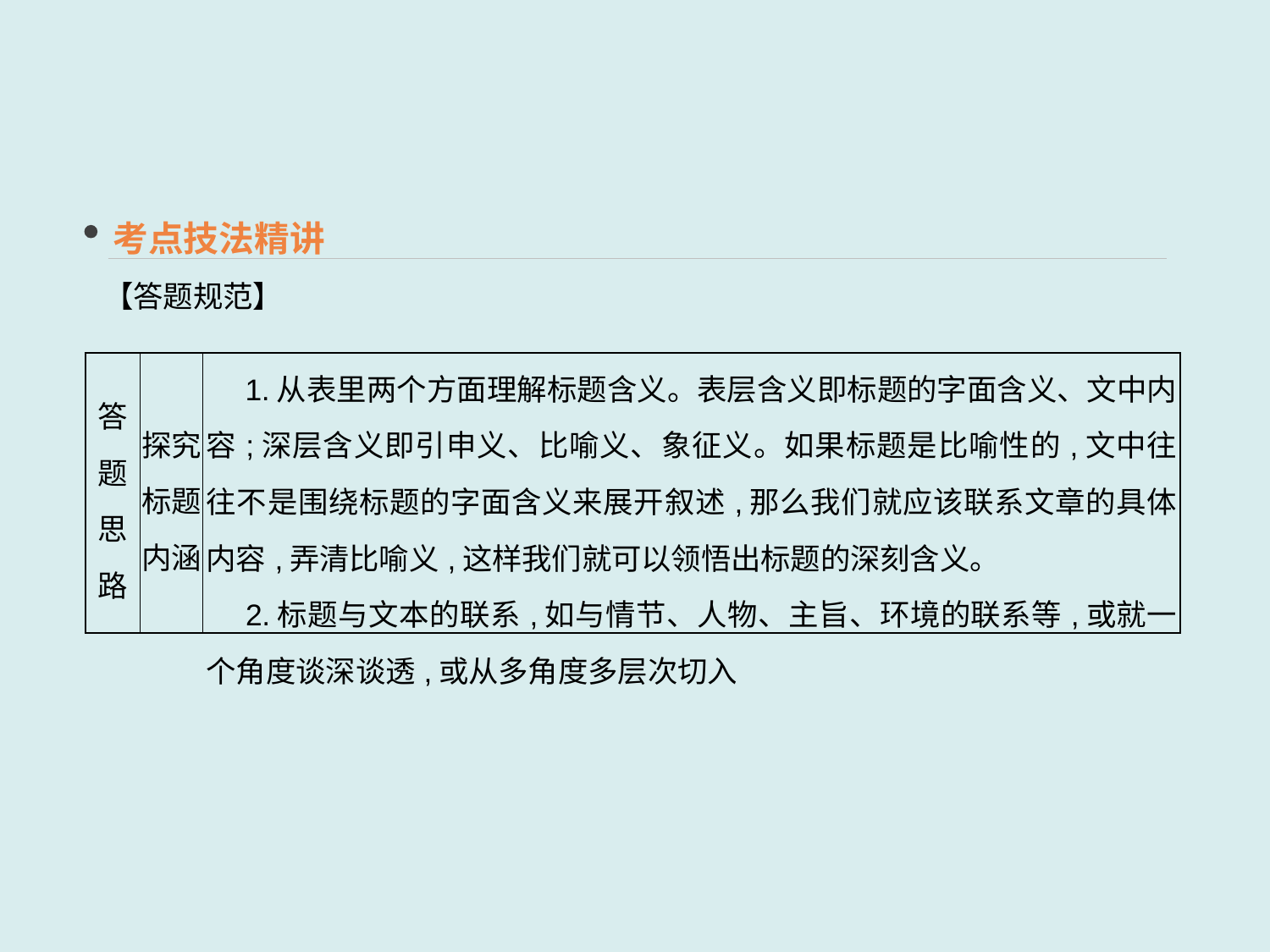

考点技法精讲

【答题规范】
| 答题 思路 | 探究标题内涵 | 1.从表里两个方面理解标题含义。表层含义即标题的字面含义、文中内容;深层含义即引申义、比喻义、象征义。如果标题是比喻性的,文中往往不是围绕标题的字面含义来展开叙述,那么我们就应该联系文章的具体内容,弄清比喻义,这样我们就可以领悟出标题的深刻含义。 　2.标题与文本的联系,如与情节、人物、主旨、环境的联系等,或就一个角度谈深谈透,或从多角度多层次切入 |
| --- | --- | --- |